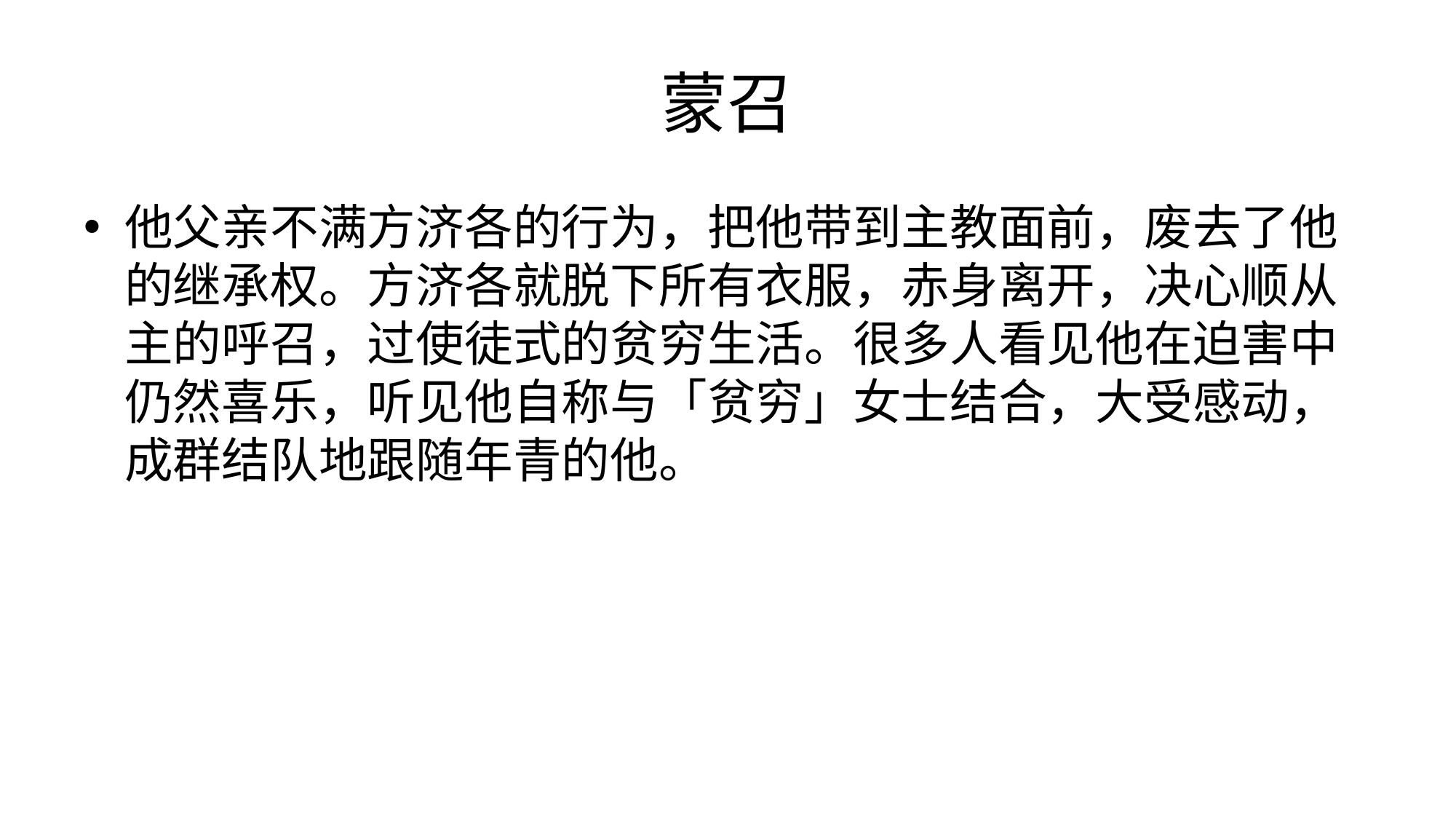

# 蒙召
他父亲不满方济各的行为，把他带到主教面前，废去了他的继承权。方济各就脱下所有衣服，赤身离开，决心顺从主的呼召，过使徒式的贫穷生活。很多人看见他在迫害中仍然喜乐，听见他自称与「贫穷」女士结合，大受感动，成群结队地跟随年青的他。